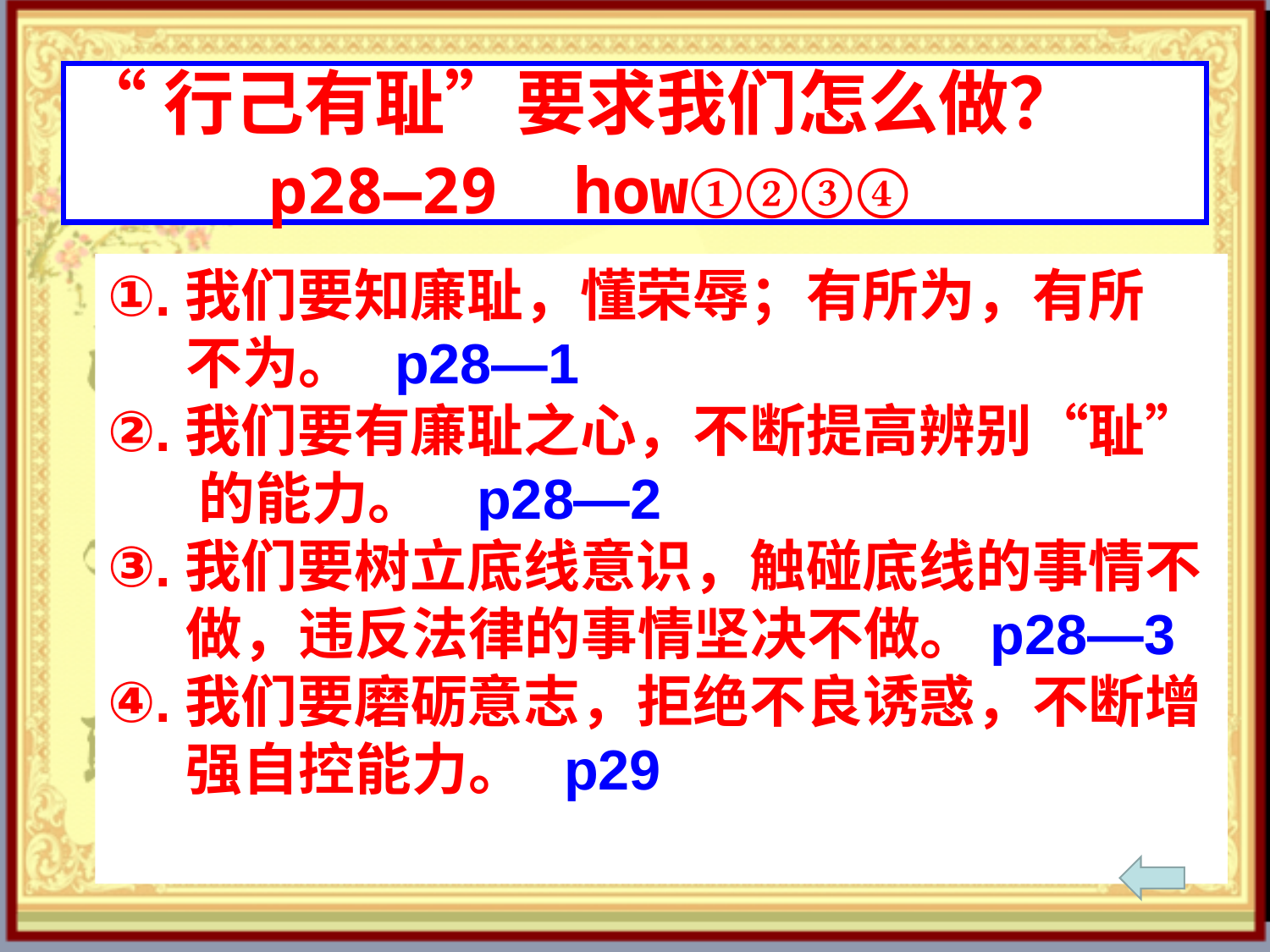

# “行己有耻”要求我们怎么做？ p28—29  how①②③④
①.我们要知廉耻，懂荣辱；有所为，有所
     不为。  p28—1
②.我们要有廉耻之心，不断提高辨别“耻”
      的能力。   p28—2
③.我们要树立底线意识，触碰底线的事情不
     做，违反法律的事情坚决不做。p28—3
④.我们要磨砺意志，拒绝不良诱惑，不断增
     强自控能力。  p29